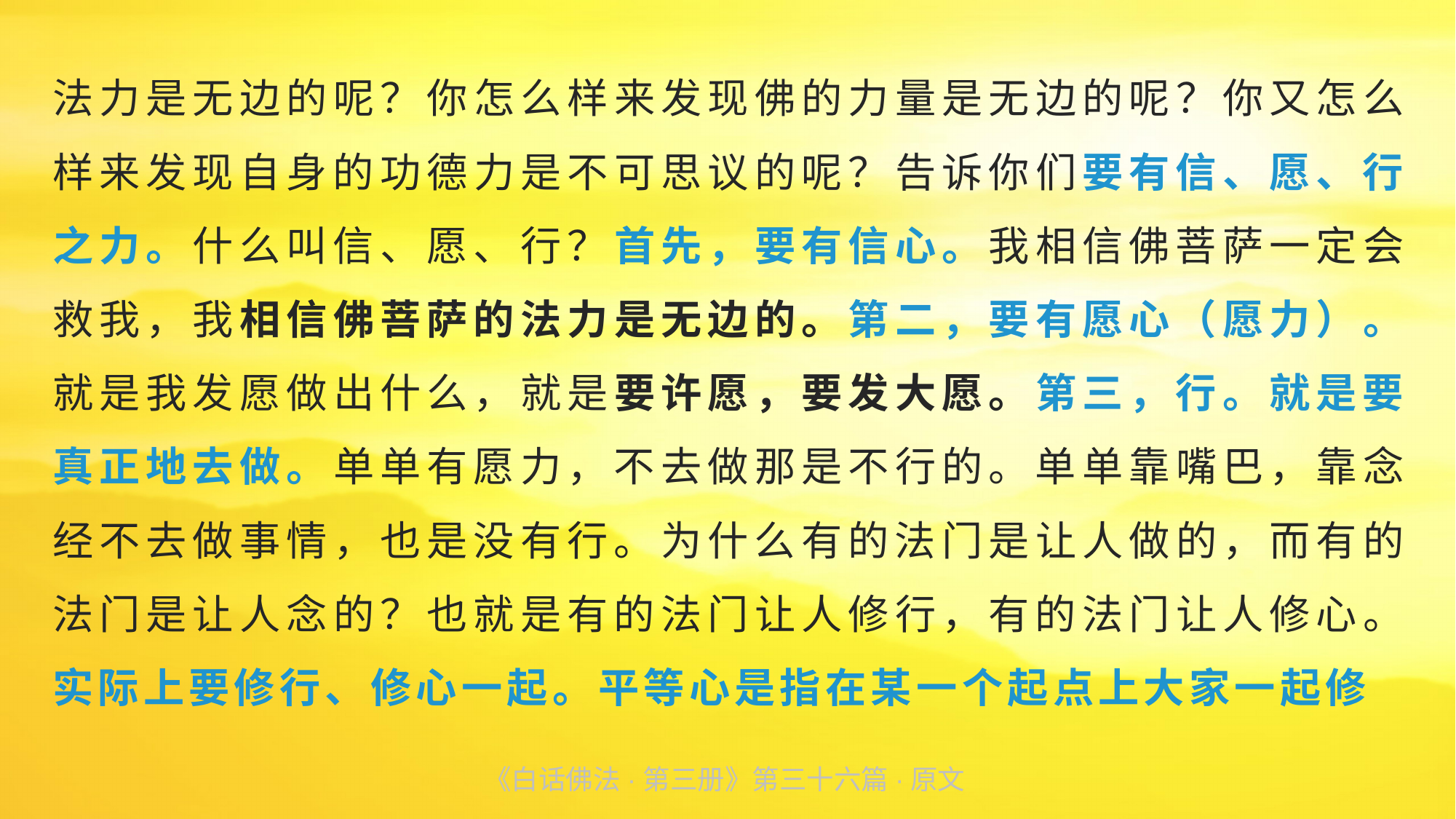

法力是无边的呢？你怎么样来发现佛的力量是无边的呢？你又怎么样来发现自身的功德力是不可思议的呢？告诉你们要有信、愿、行之力。什么叫信、愿、行？首先，要有信心。我相信佛菩萨一定会救我，我相信佛菩萨的法力是无边的。第二，要有愿心（愿力）。就是我发愿做出什么，就是要许愿，要发大愿。第三，行。就是要真正地去做。单单有愿力，不去做那是不行的。单单靠嘴巴，靠念经不去做事情，也是没有行。为什么有的法门是让人做的，而有的法门是让人念的？也就是有的法门让人修行，有的法门让人修心。实际上要修行、修心一起。平等心是指在某一个起点上大家一起修
《白话佛法·第三册》第三十六篇·原文